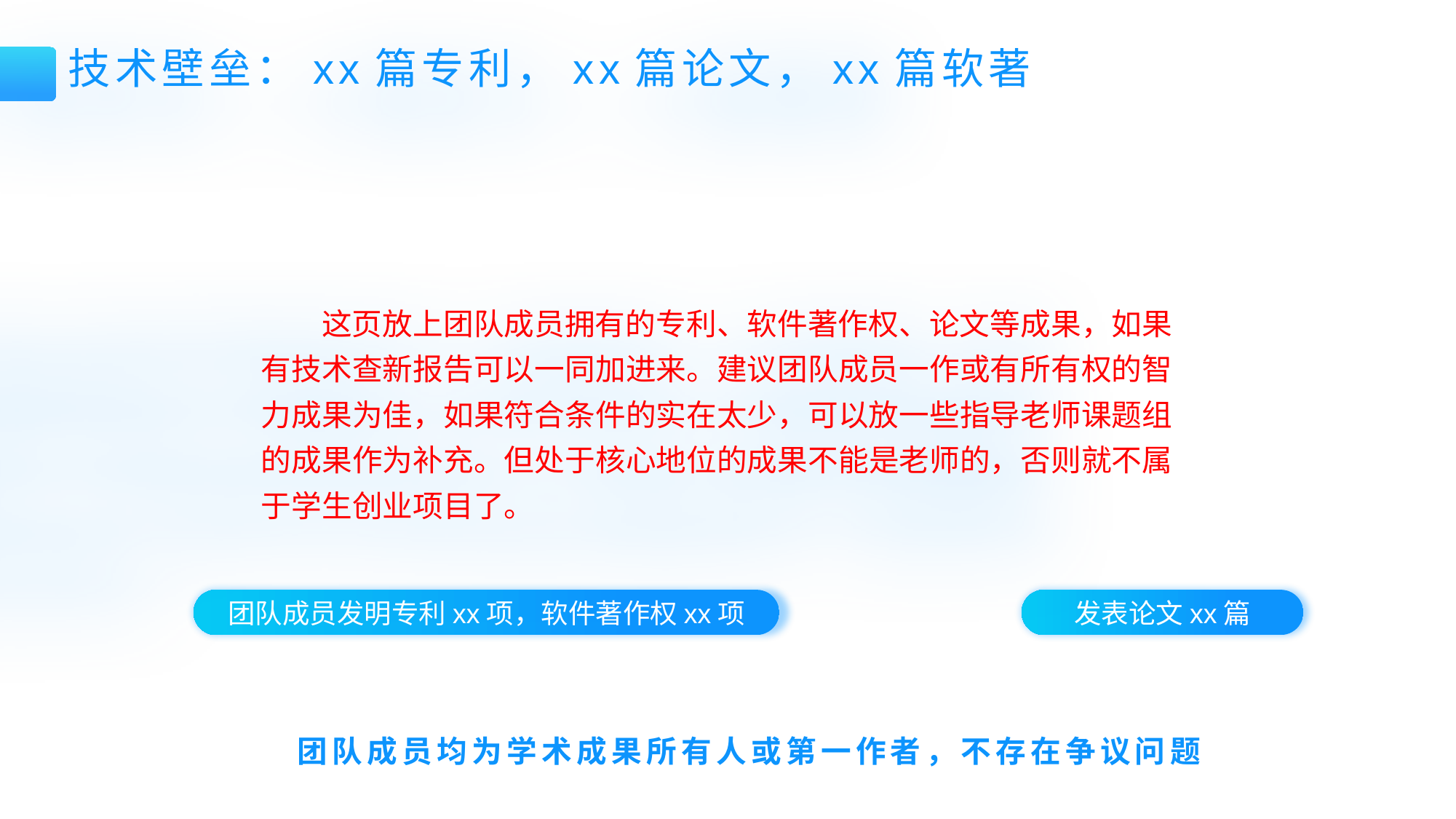

技术壁垒：xx篇专利，xx篇论文，xx篇软著

这页放上团队成员拥有的专利、软件著作权、论文等成果，如果有技术查新报告可以一同加进来。建议团队成员一作或有所有权的智力成果为佳，如果符合条件的实在太少，可以放一些指导老师课题组的成果作为补充。但处于核心地位的成果不能是老师的，否则就不属于学生创业项目了。
团队成员发明专利xx项，软件著作权xx项
发表论文xx篇
团队成员均为学术成果所有人或第一作者，不存在争议问题